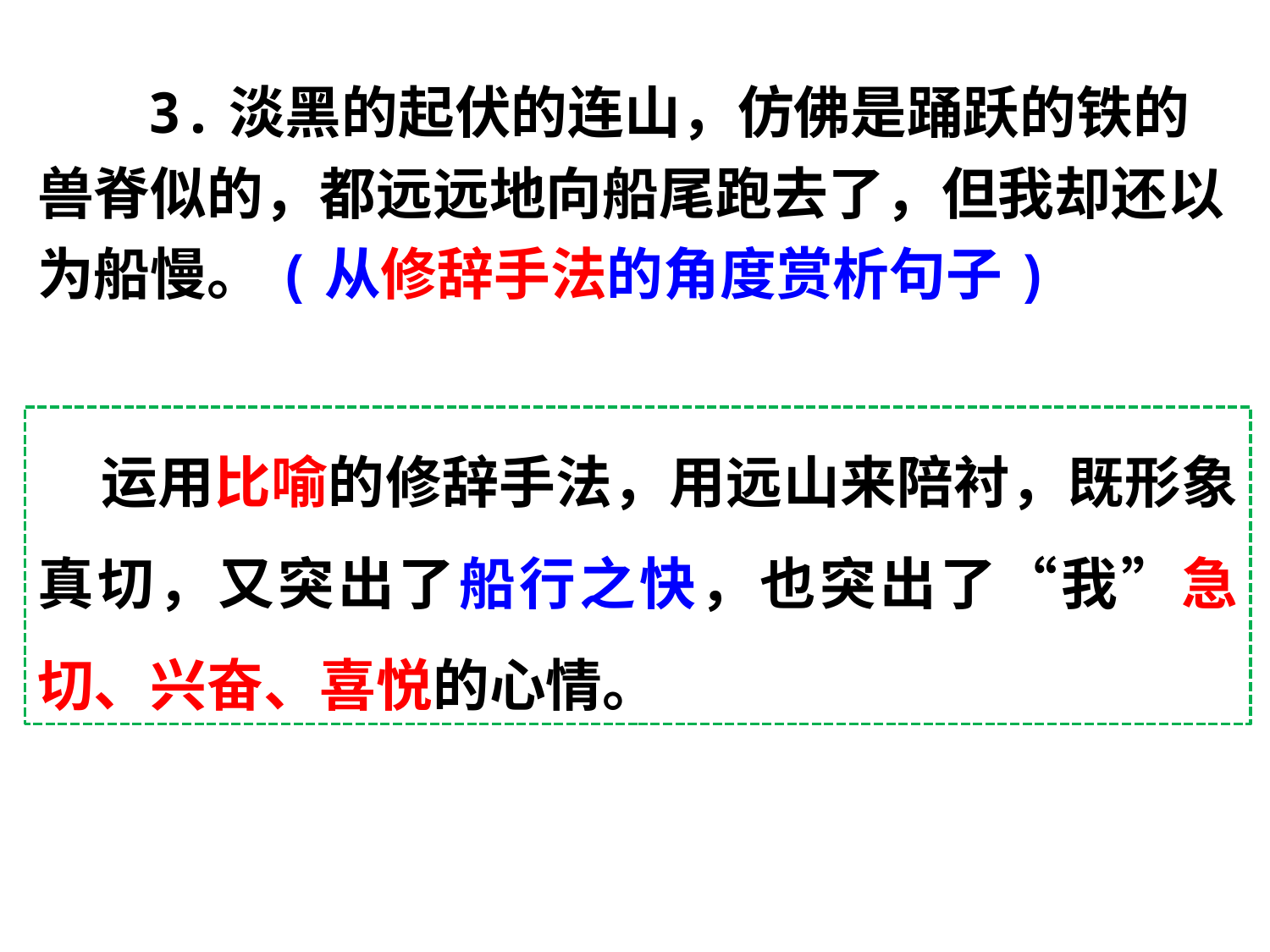

3.淡黑的起伏的连山，仿佛是踊跃的铁的兽脊似的，都远远地向船尾跑去了，但我却还以为船慢。(从修辞手法的角度赏析句子)
运用比喻的修辞手法，用远山来陪衬，既形象真切，又突出了船行之快，也突出了“我”急切、兴奋、喜悦的心情。